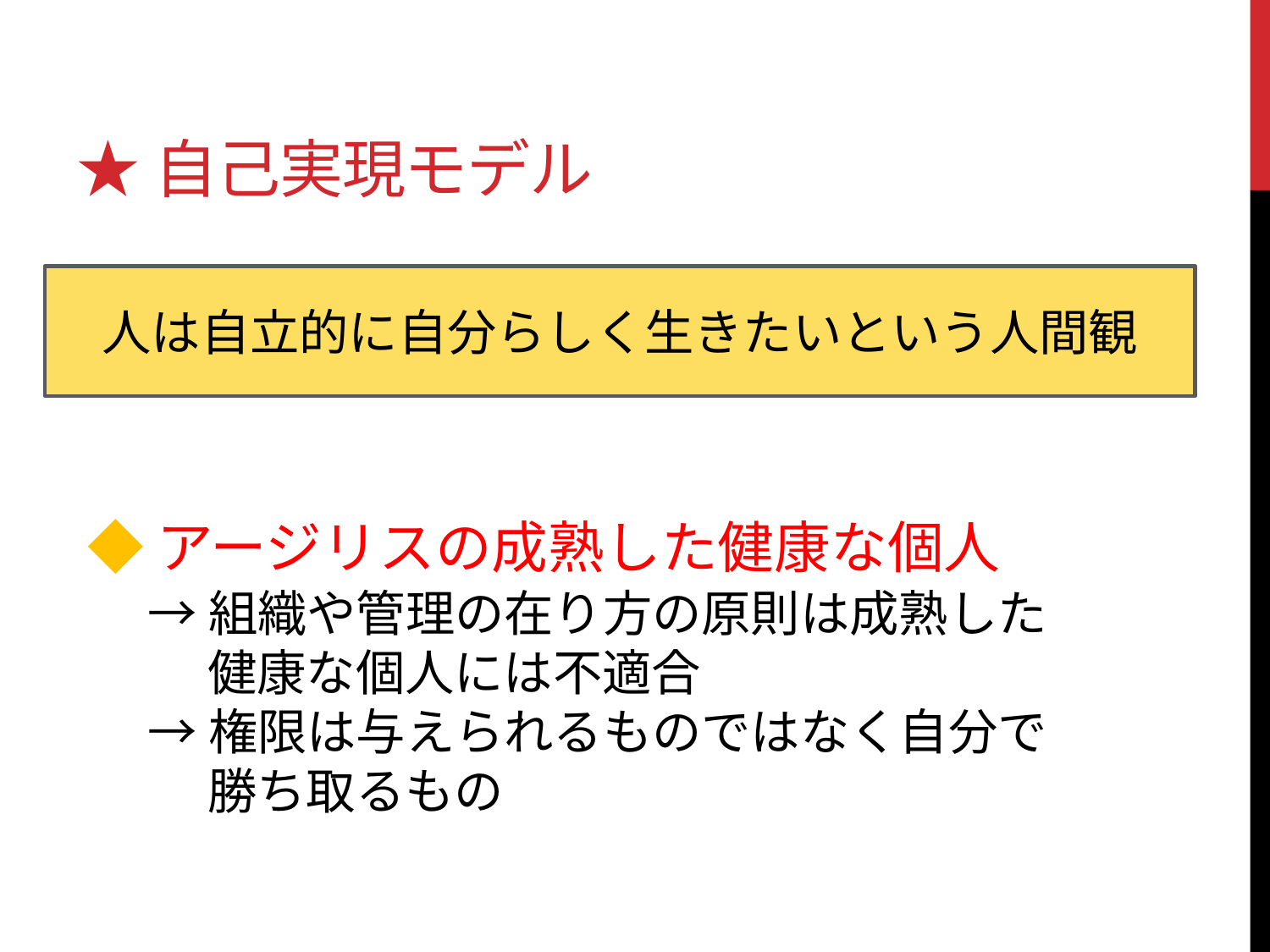

# ★自己実現モデル
人は自立的に自分らしく生きたいという人間観
◆アージリスの成熟した健康な個人
→組織や管理の在り方の原則は成熟した
　 健康な個人には不適合
→権限は与えられるものではなく自分で
　 勝ち取るもの